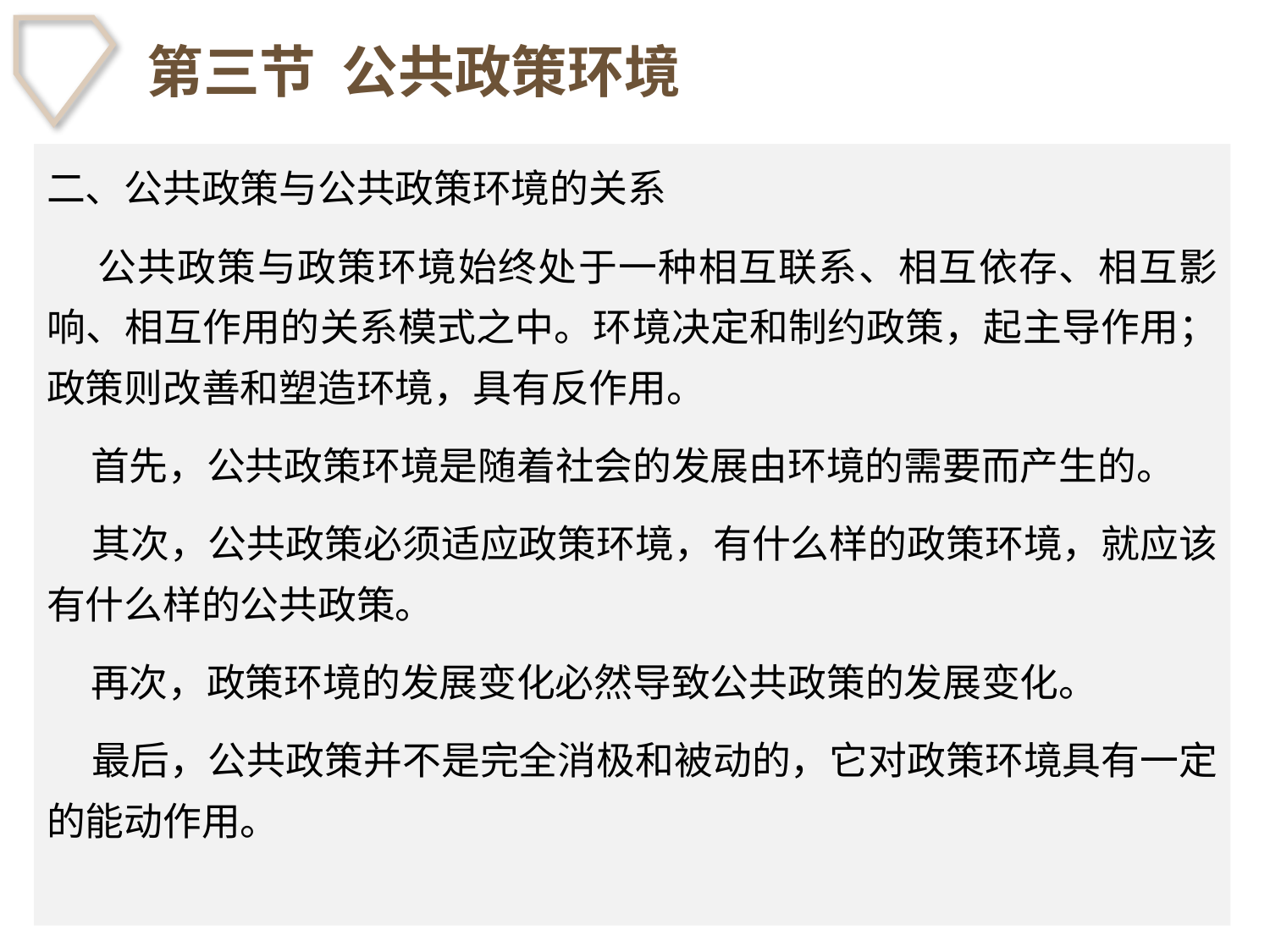

# 第三节  公共政策环境
二、公共政策与公共政策环境的关系
    公共政策与政策环境始终处于一种相互联系、相互依存、相互影响、相互作用的关系模式之中。环境决定和制约政策，起主导作用；政策则改善和塑造环境，具有反作用。
    首先，公共政策环境是随着社会的发展由环境的需要而产生的。
    其次，公共政策必须适应政策环境，有什么样的政策环境，就应该有什么样的公共政策。
    再次，政策环境的发展变化必然导致公共政策的发展变化。
    最后，公共政策并不是完全消极和被动的，它对政策环境具有一定的能动作用。